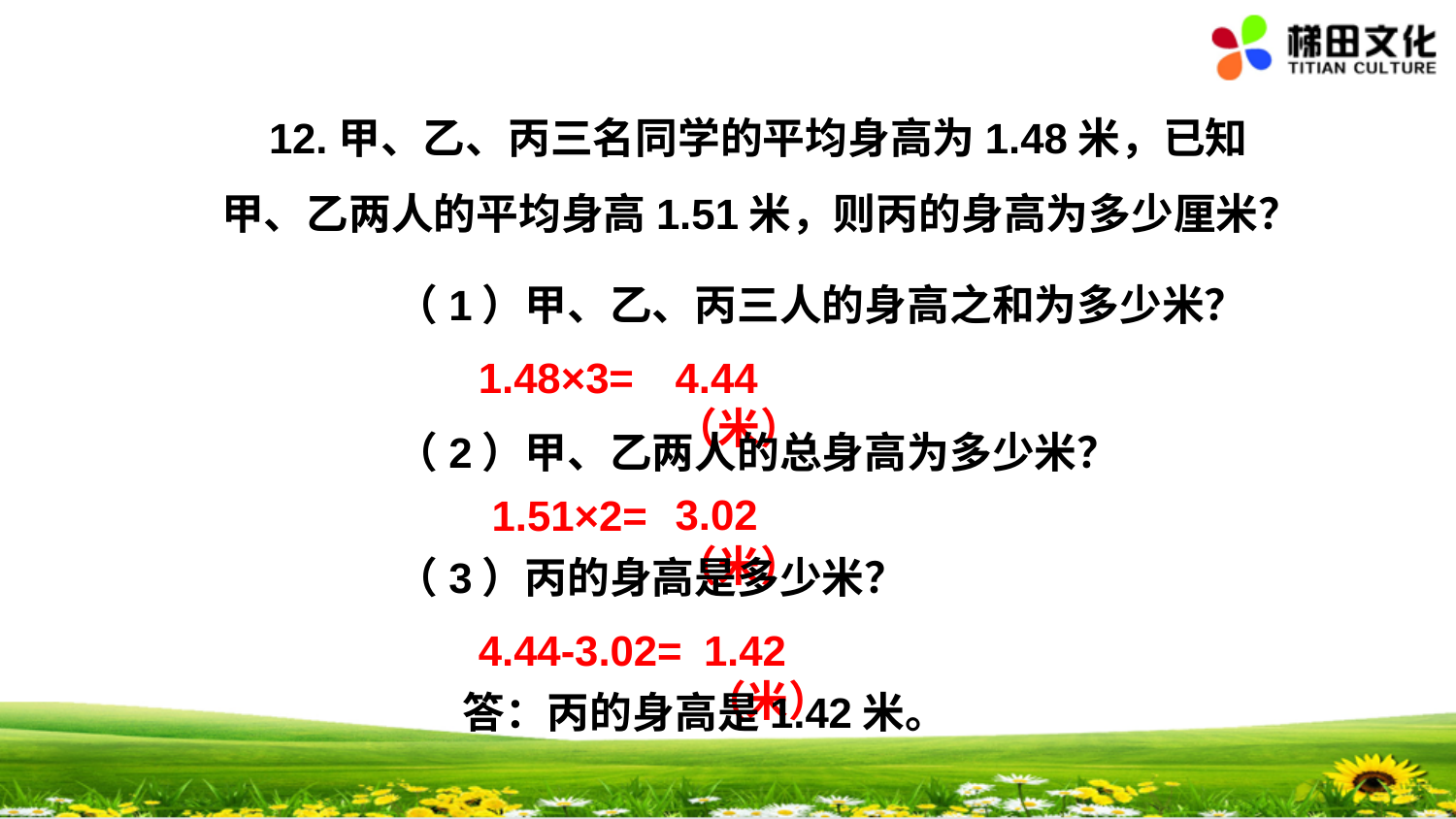

12.甲、乙、丙三名同学的平均身高为1.48米，已知甲、乙两人的平均身高1.51米，则丙的身高为多少厘米？
（1）甲、乙、丙三人的身高之和为多少米？
1.48×3=
4.44（米）
（2）甲、乙两人的总身高为多少米？
1.51×2=
3.02（米）
（3）丙的身高是多少米？
4.44-3.02=
1.42（米）
答：丙的身高是1.42米。